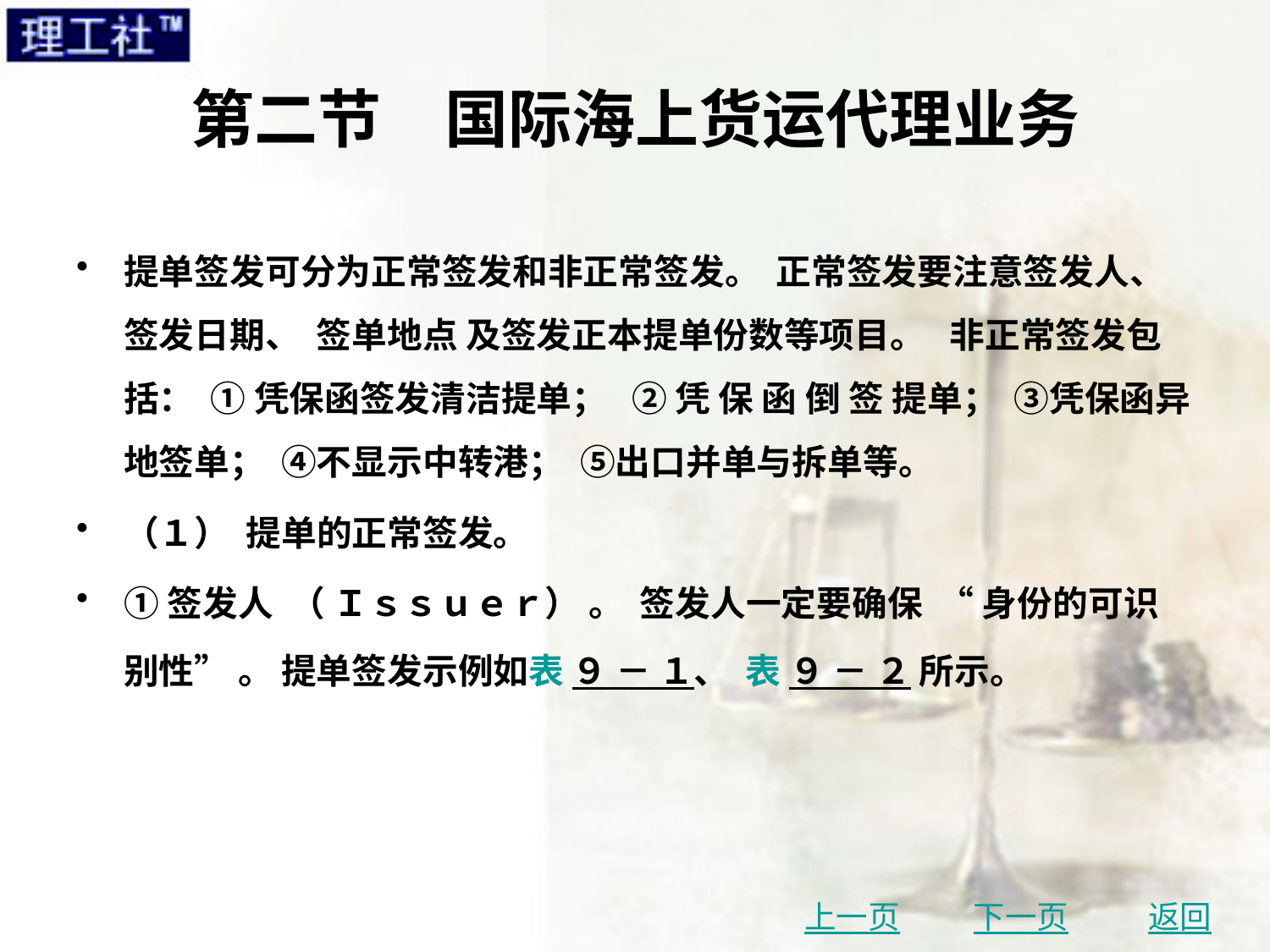

# 第二节　国际海上货运代理业务
提单签发可分为正常签发和非正常签发。  正常签发要注意签发人、   签发日期、  签单地点 及签发正本提单份数等项目。   非正常签发包括：  ① 凭保函签发清洁提单；   ② 凭 保 函 倒 签 提单；  ③凭保函异地签单；  ④不显示中转港；  ⑤出口并单与拆单等。
（１）  提单的正常签发。
①签发人  （ Ｉｓｓｕｅｒ） 。  签发人一定要确保  “ 身份的可识别性” 。 提单签发示例如表 ９ － １、  表 ９ － ２ 所示。

上一页
下一页
返回